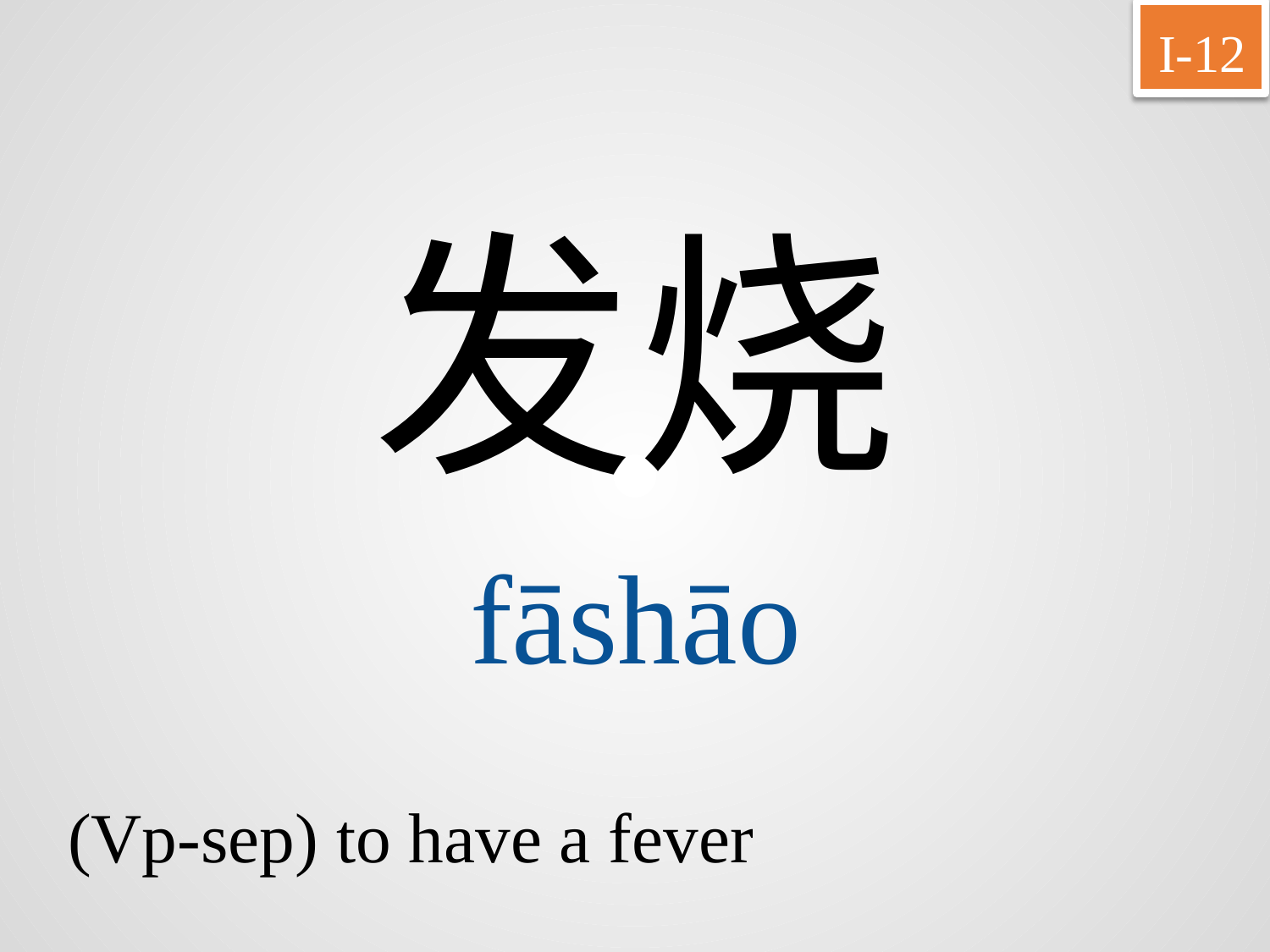

I-12

发烧
fāshāo
(Vp-sep) to have a fever